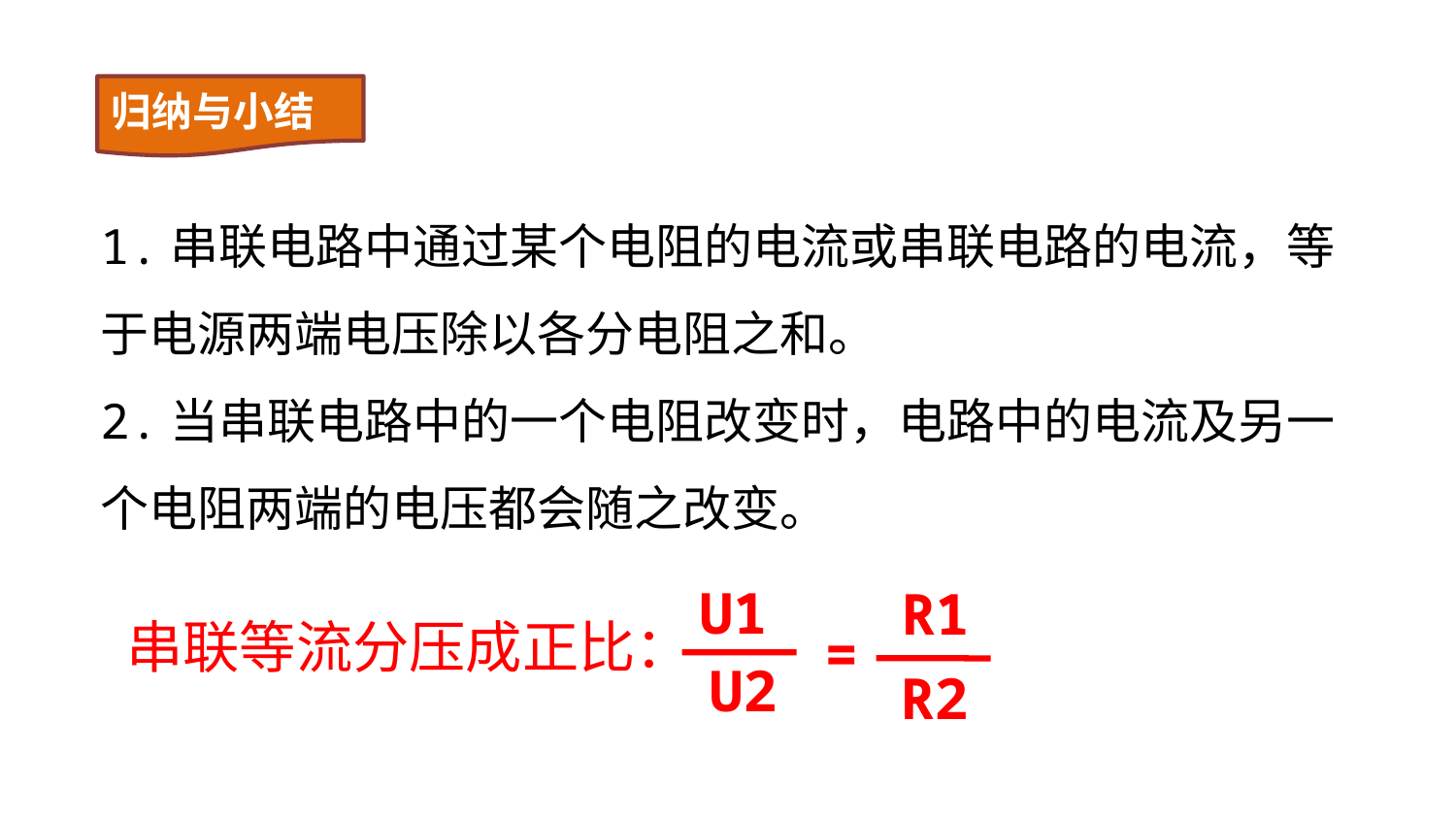

归纳与小结
1.串联电路中通过某个电阻的电流或串联电路的电流，等于电源两端电压除以各分电阻之和。
2.当串联电路中的一个电阻改变时，电路中的电流及另一个电阻两端的电压都会随之改变。
U1
R1
=
U2
R2
串联等流分压成正比：